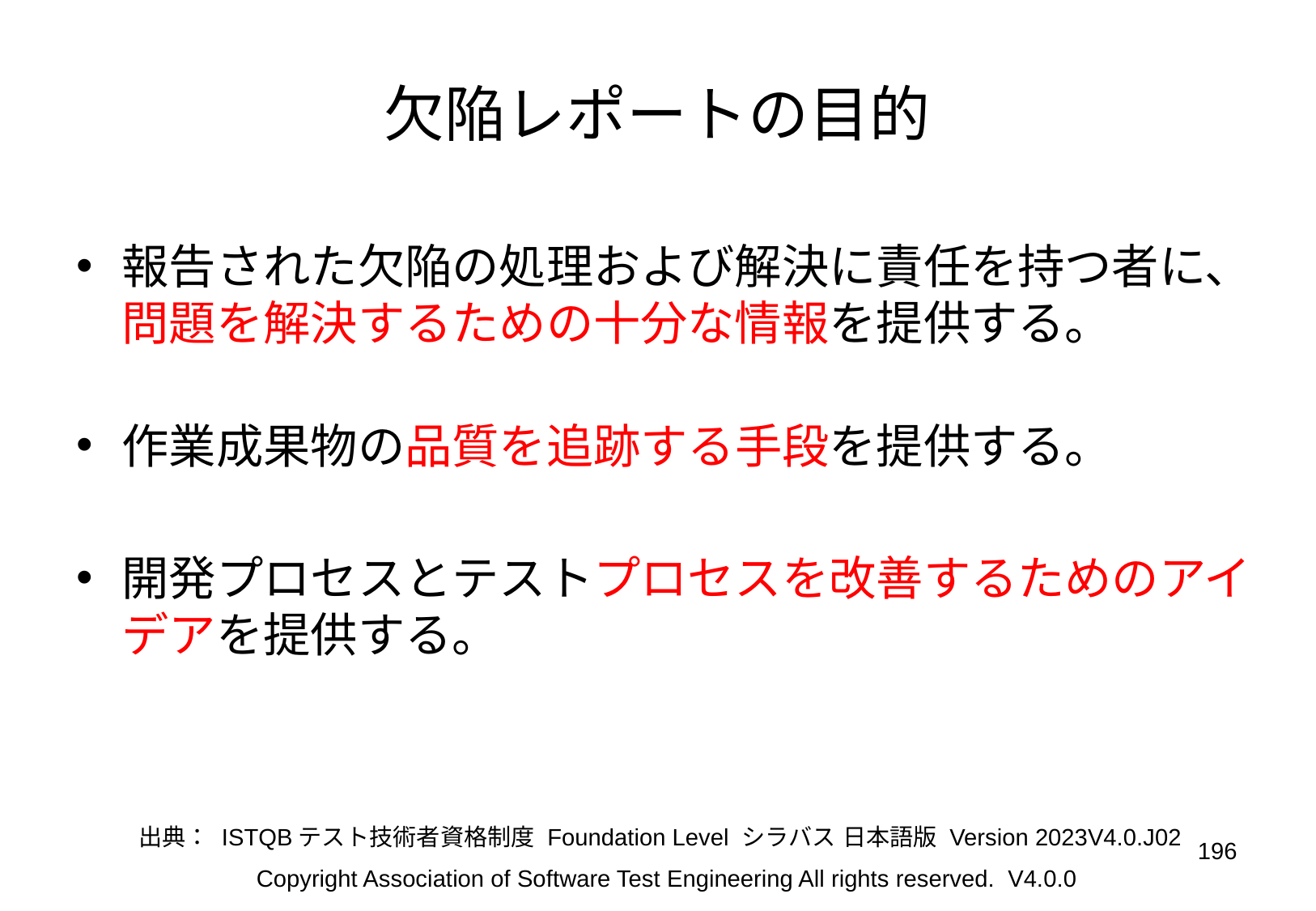

# 欠陥レポートの目的
報告された欠陥の処理および解決に責任を持つ者に、問題を解決するための十分な情報を提供する。

作業成果物の品質を追跡する手段を提供する。

開発プロセスとテストプロセスを改善するためのアイデアを提供する。
出典： ISTQBテスト技術者資格制度 Foundation Level シラバス 日本語版 Version 2023V4.0.J02
196
Copyright Association of Software Test Engineering All rights reserved.  V4.0.0